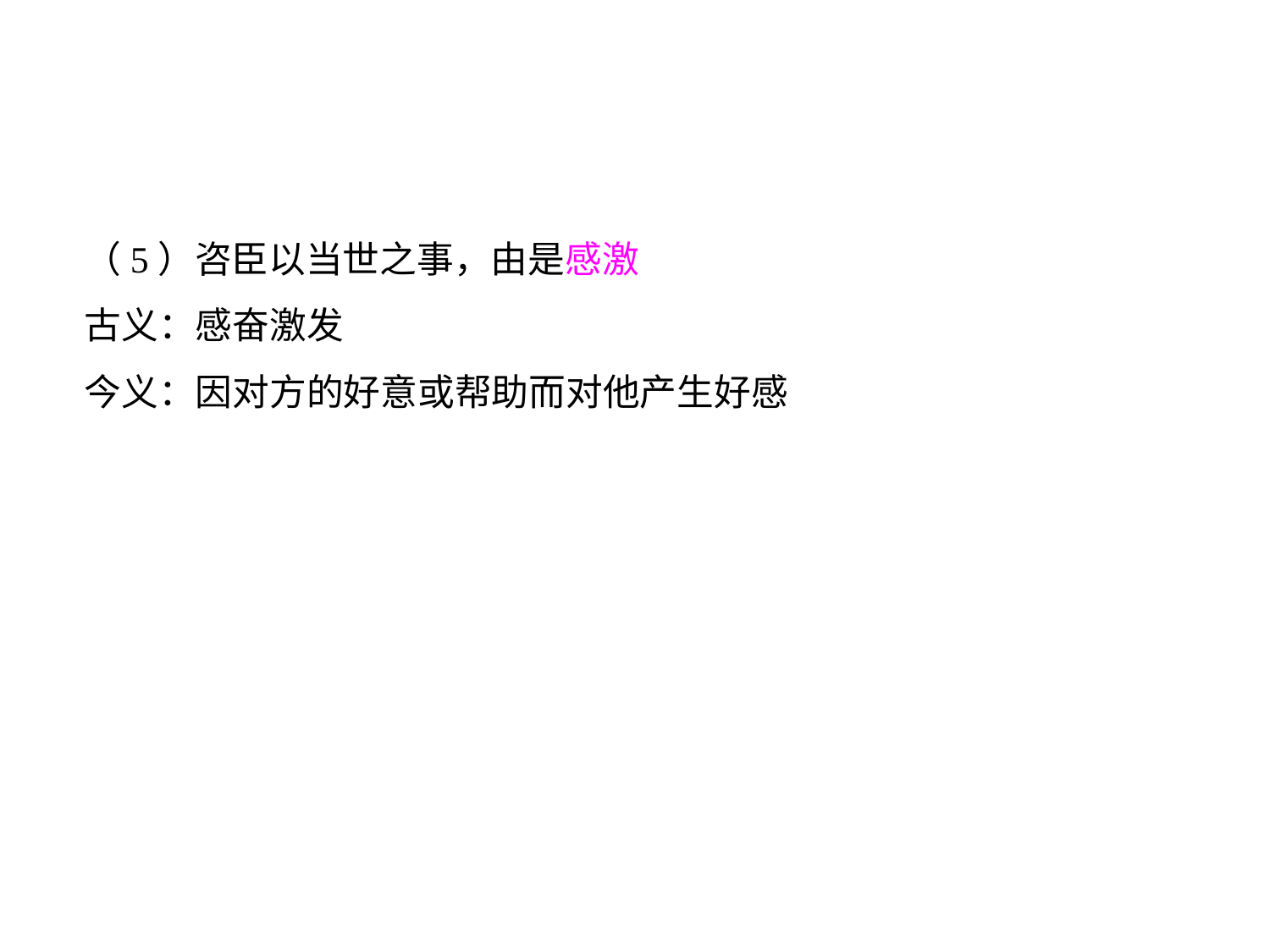

（5）咨臣以当世之事，由是感激
古义：感奋激发
今义：因对方的好意或帮助而对他产生好感